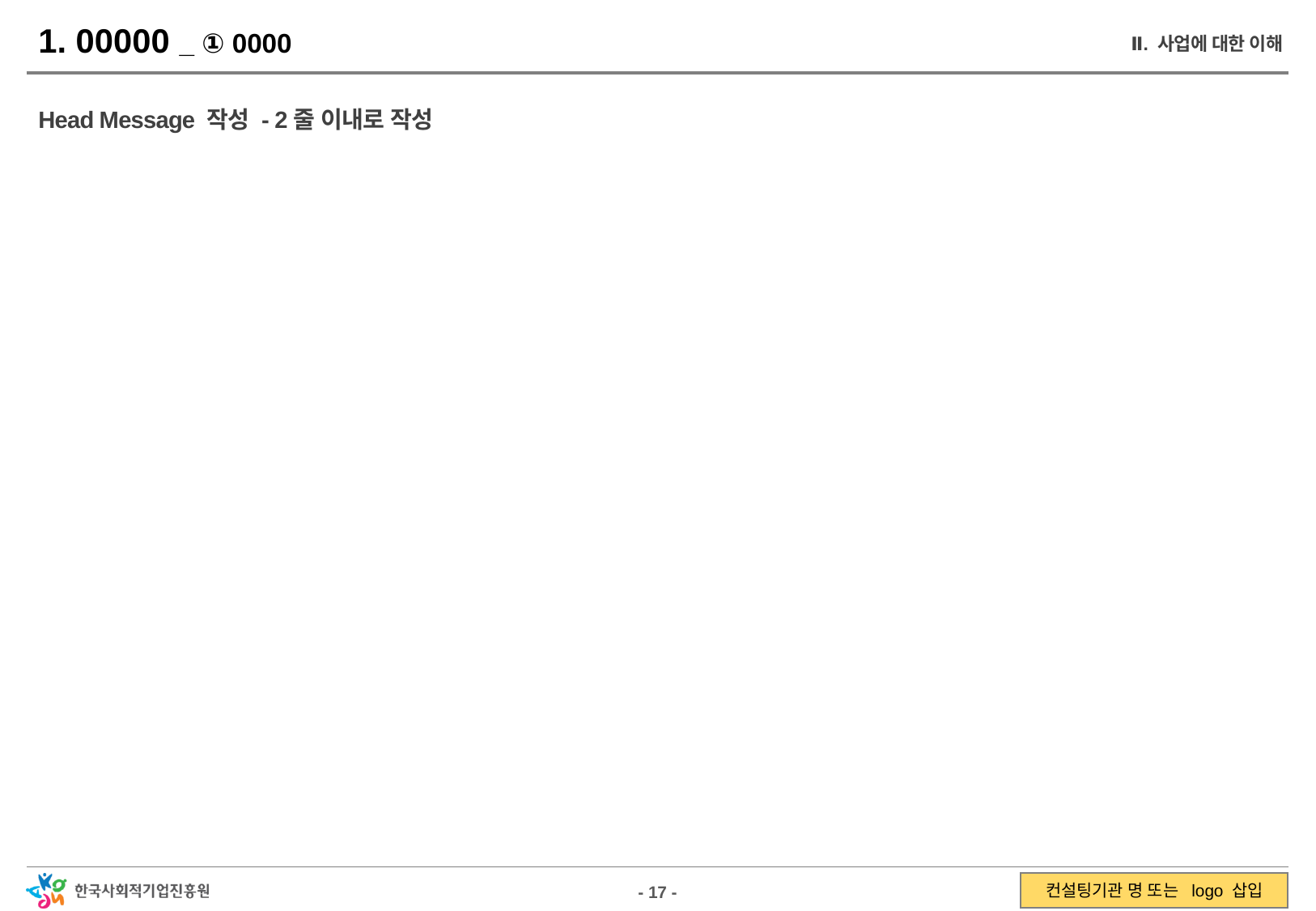

1. 00000 _ ① 0000
Ⅱ. 사업에 대한 이해
Head Message 작성 - 2줄 이내로 작성